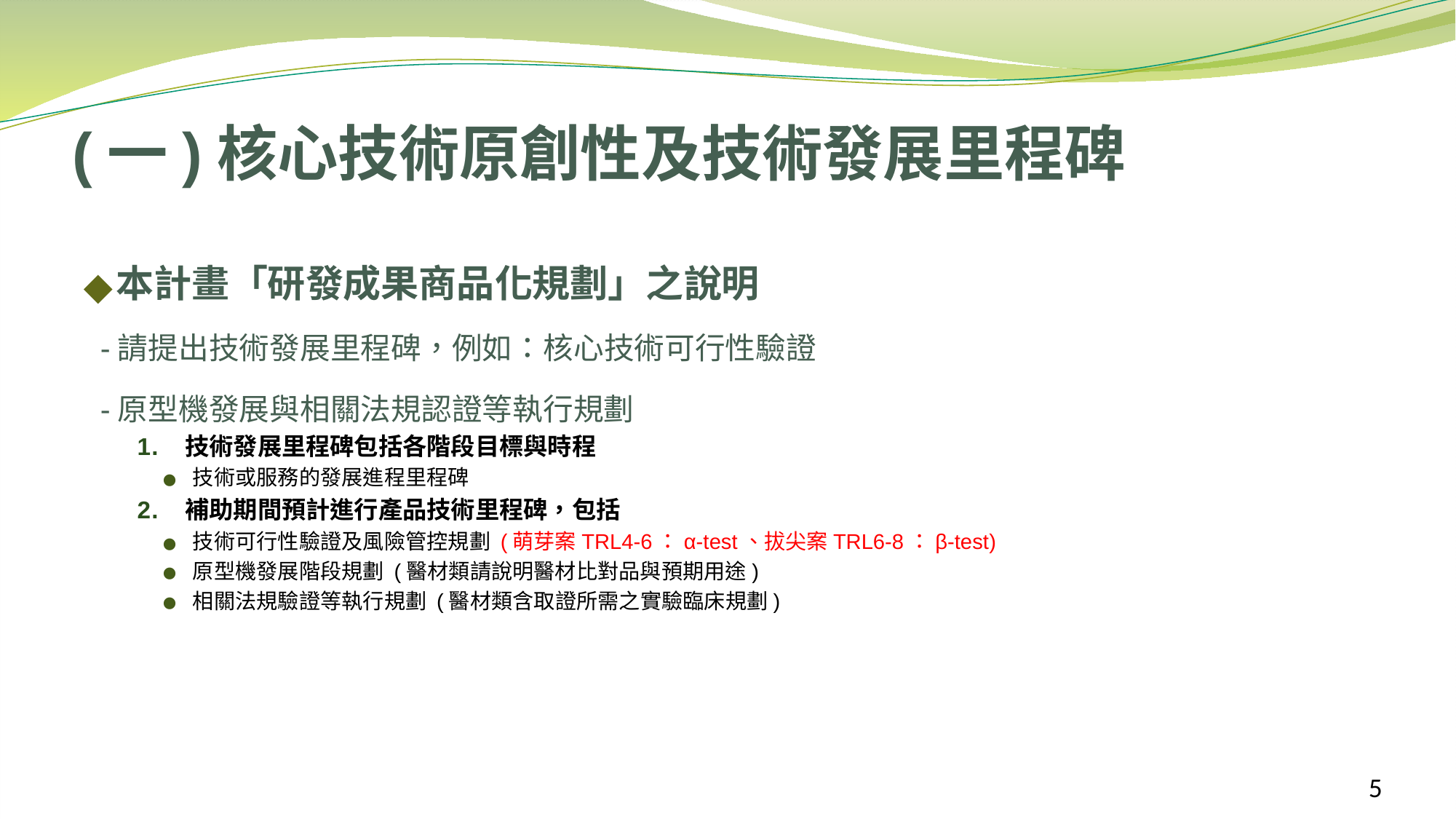

# (一)核心技術原創性及技術發展里程碑
本計畫「研發成果商品化規劃」之說明
  -請提出技術發展里程碑，例如：核心技術可行性驗證
  -原型機發展與相關法規認證等執行規劃
技術發展里程碑包括各階段目標與時程
技術或服務的發展進程里程碑
補助期間預計進行產品技術里程碑，包括
技術可行性驗證及風險管控規劃 (萌芽案TRL4-6：α-test、拔尖案TRL6-8：β-test)
原型機發展階段規劃 (醫材類請說明醫材比對品與預期用途)
相關法規驗證等執行規劃 (醫材類含取證所需之實驗臨床規劃)

5